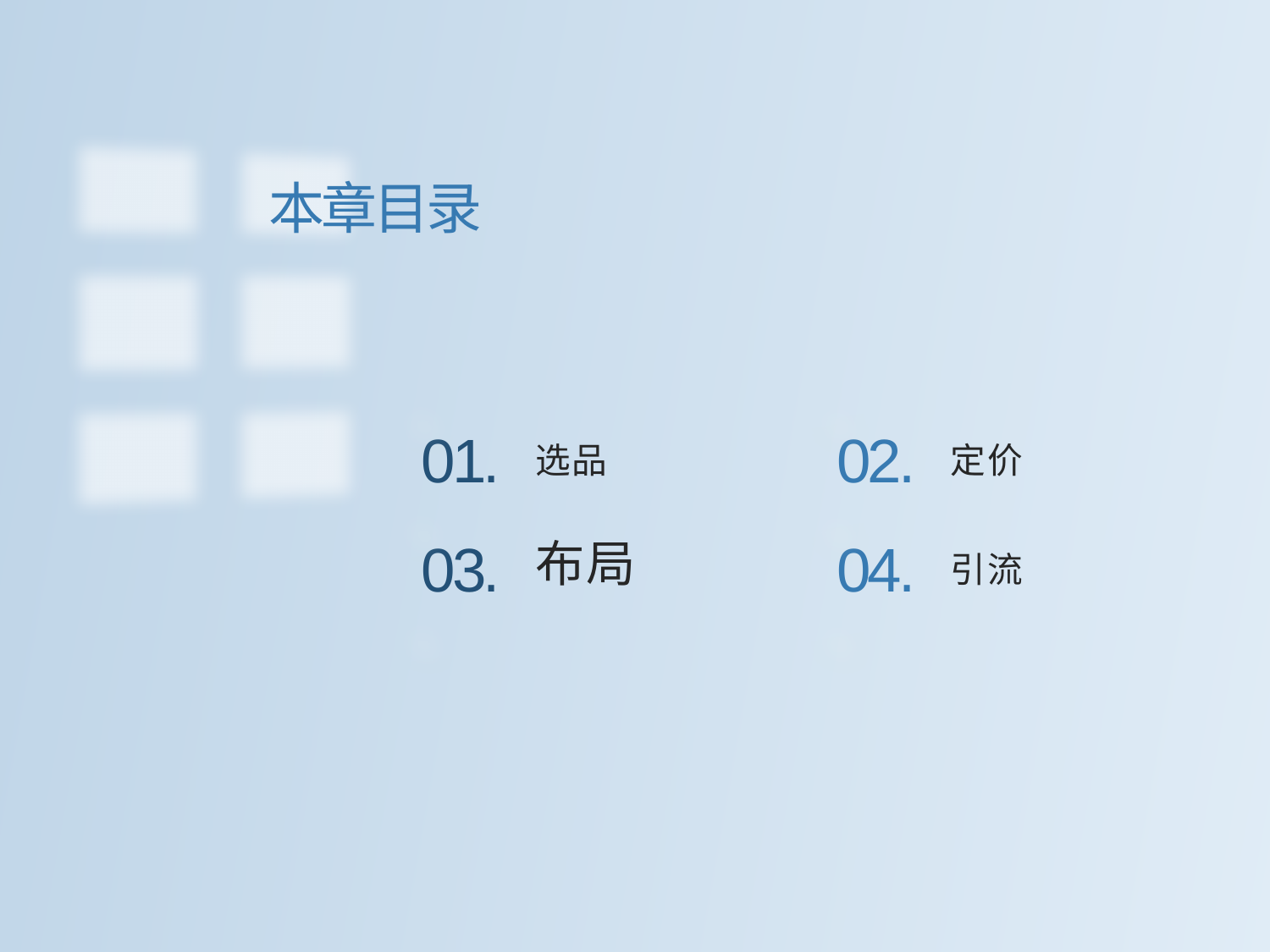

本章目录

01.
02.
选品
定价

布局
03.
04.
引流